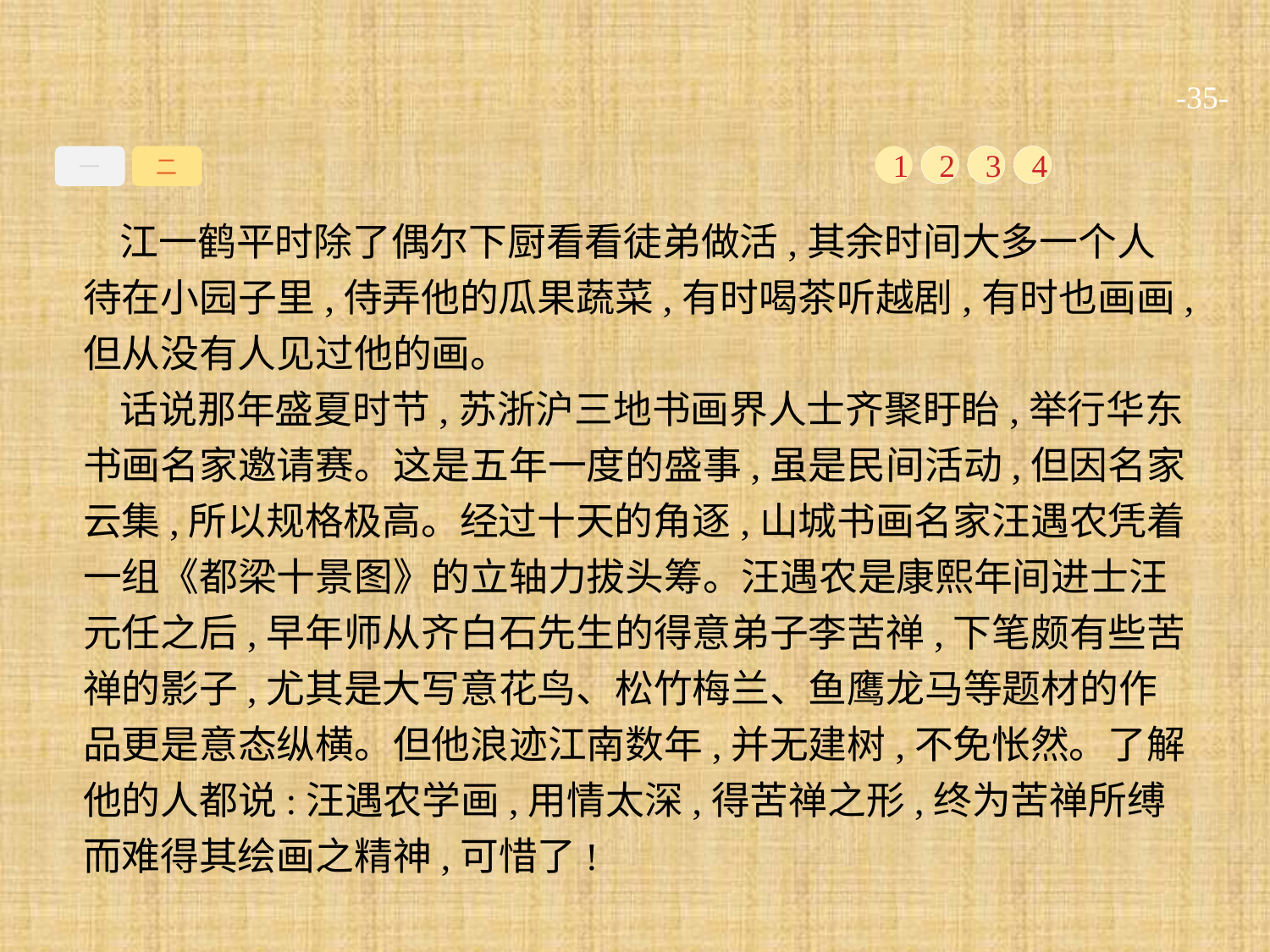

-35-
一
二
1
2
3
4
江一鹤平时除了偶尔下厨看看徒弟做活,其余时间大多一个人待在小园子里,侍弄他的瓜果蔬菜,有时喝茶听越剧,有时也画画,但从没有人见过他的画。
话说那年盛夏时节,苏浙沪三地书画界人士齐聚盱眙,举行华东书画名家邀请赛。这是五年一度的盛事,虽是民间活动,但因名家云集,所以规格极高。经过十天的角逐,山城书画名家汪遇农凭着一组《都梁十景图》的立轴力拔头筹。汪遇农是康熙年间进士汪元任之后,早年师从齐白石先生的得意弟子李苦禅,下笔颇有些苦禅的影子,尤其是大写意花鸟、松竹梅兰、鱼鹰龙马等题材的作品更是意态纵横。但他浪迹江南数年,并无建树,不免怅然。了解他的人都说:汪遇农学画,用情太深,得苦禅之形,终为苦禅所缚而难得其绘画之精神,可惜了!